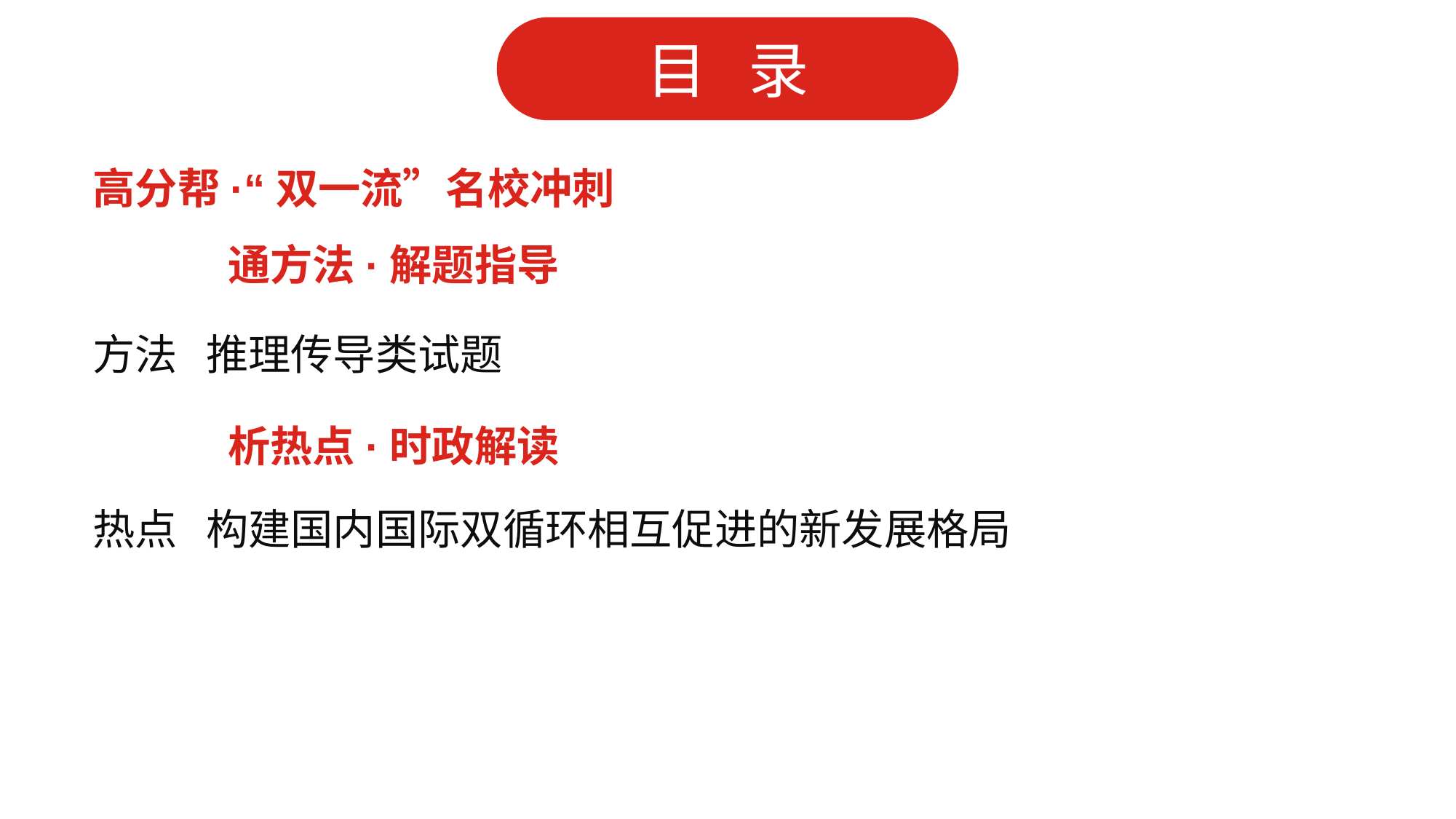

高分帮·“双一流”名校冲刺
               通方法·解题指导
方法   推理传导类试题
               析热点·时政解读
热点   构建国内国际双循环相互促进的新发展格局